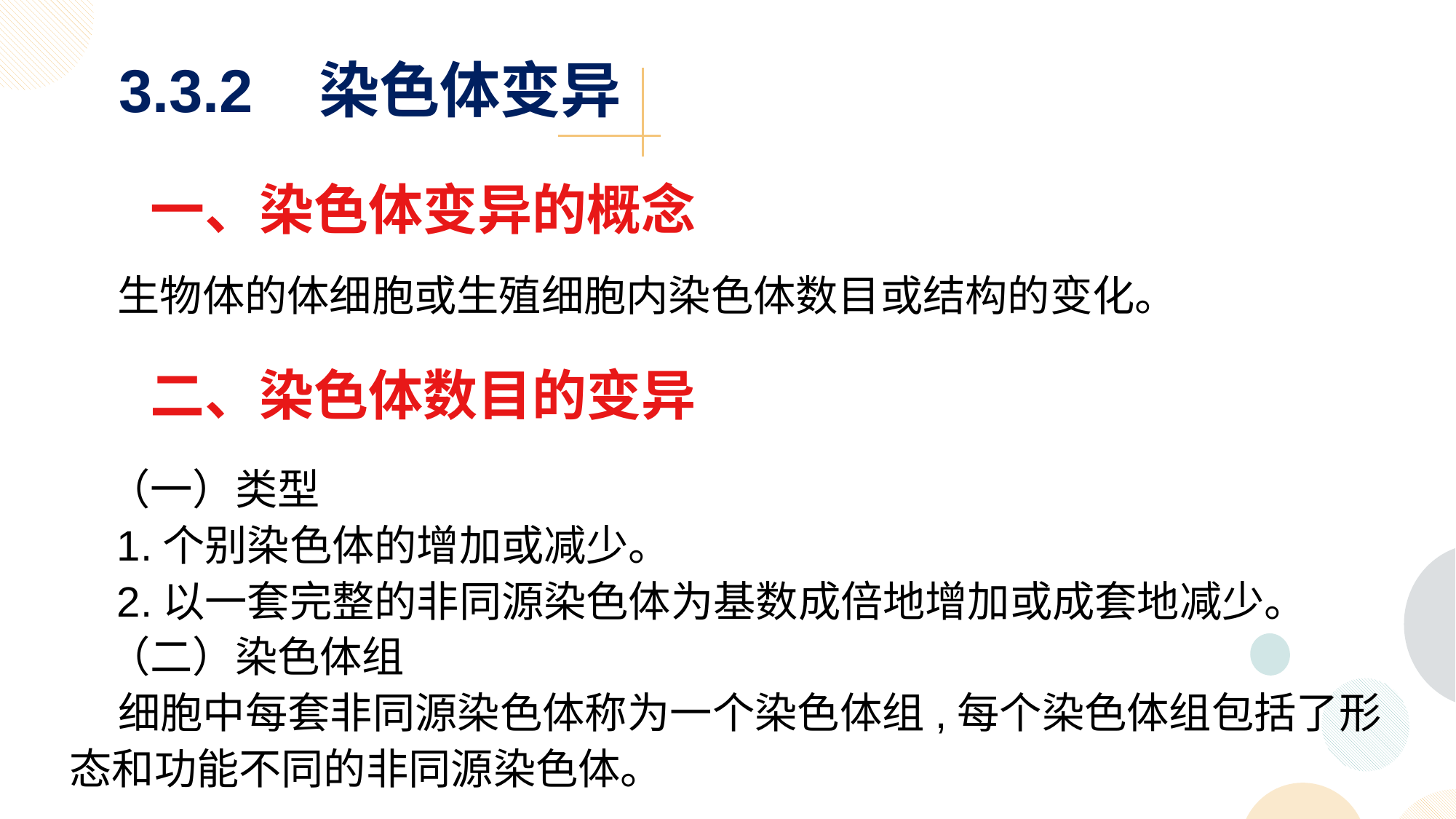

3.3.2   染色体变异
一、染色体变异的概念
    生物体的体细胞或生殖细胞内染色体数目或结构的变化。
二、染色体数目的变异
   （一）类型
    1.个别染色体的增加或减少。
    2.以一套完整的非同源染色体为基数成倍地增加或成套地减少。
   （二）染色体组
    细胞中每套非同源染色体称为一个染色体组,每个染色体组包括了形态和功能不同的非同源染色体。